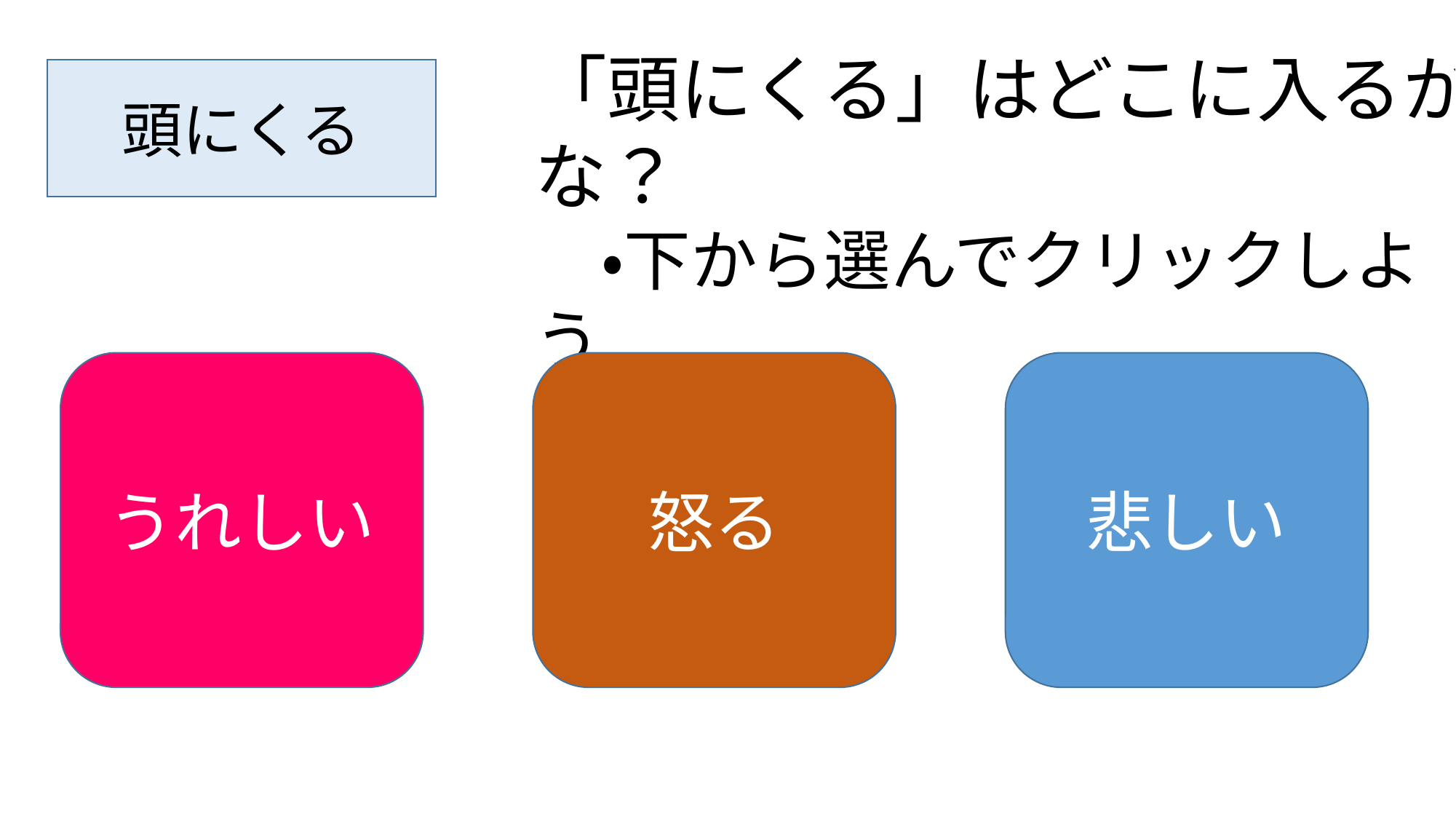

「頭にくる」はどこに入るかな？
　・下から選んでクリックしよう
頭にくる
悲しい
怒る
うれしい